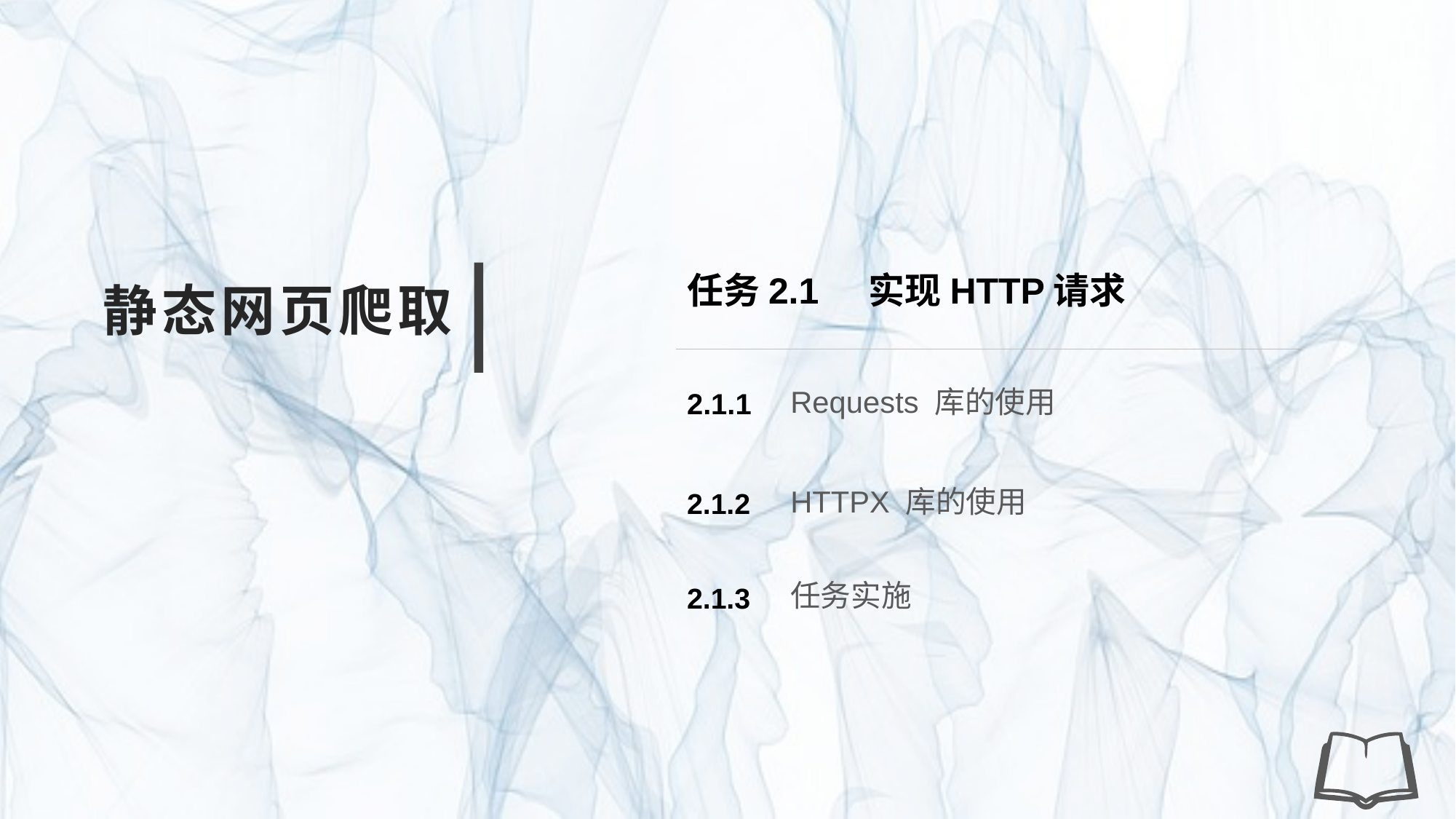

任务2.1    实现HTTP请求
静态网页爬取
Requests 库的使用
2.1.1
HTTPX 库的使用
2.1.2
任务实施
2.1.3

10